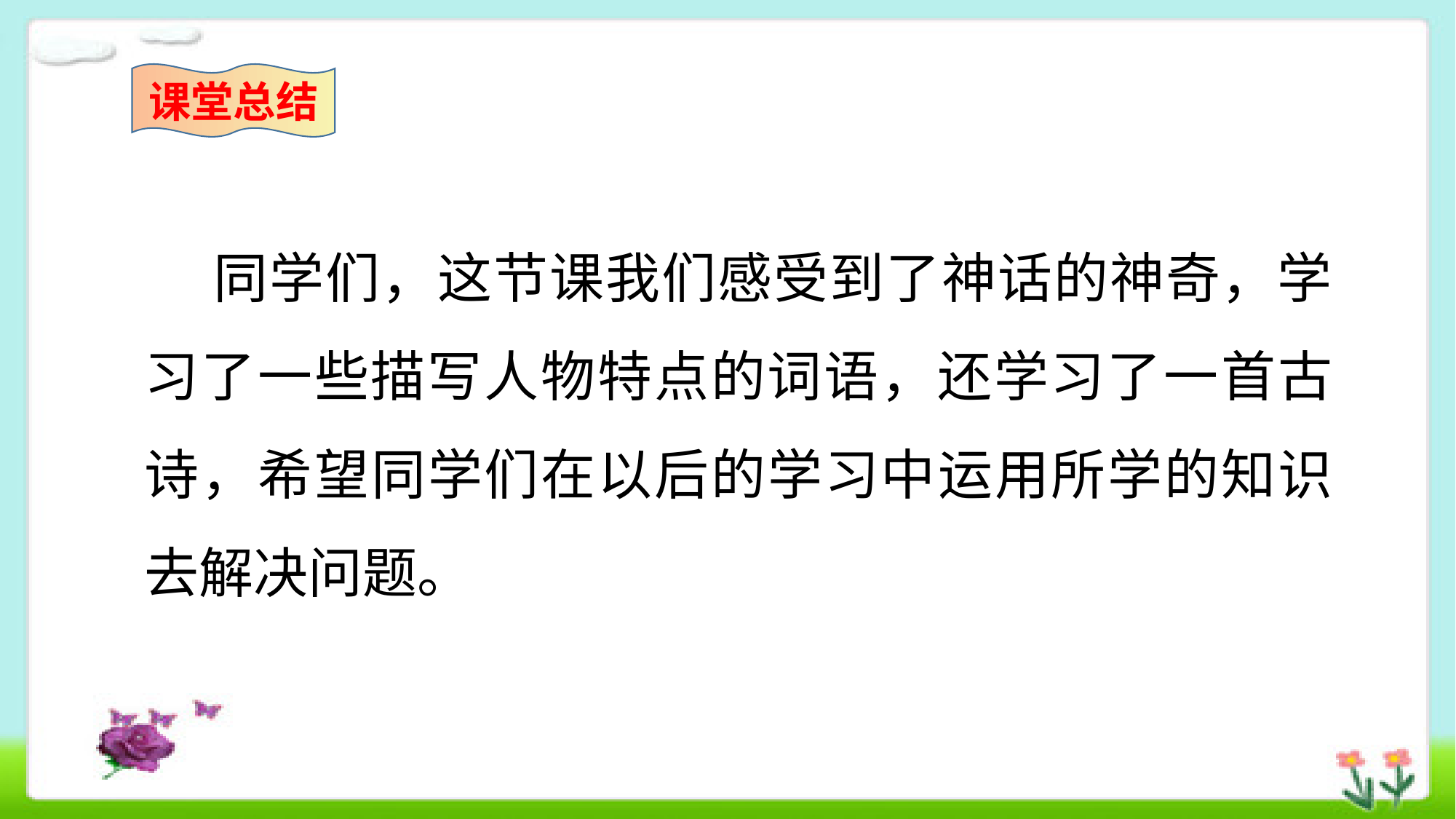

课堂总结
    同学们，这节课我们感受到了神话的神奇，学习了一些描写人物特点的词语，还学习了一首古诗，希望同学们在以后的学习中运用所学的知识去解决问题。